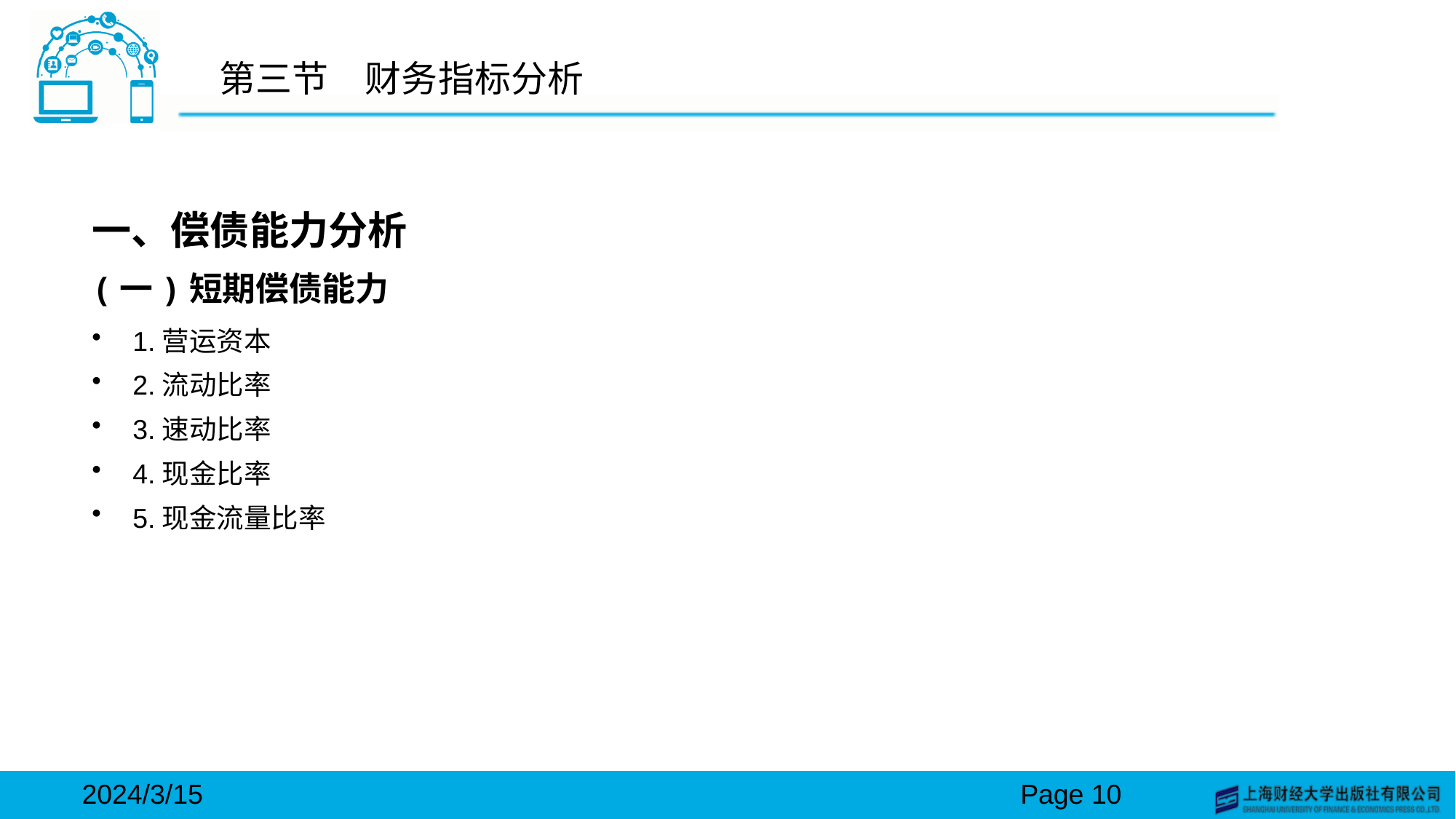

# 第三节　财务指标分析
一、偿债能力分析
(一)短期偿债能力
1.营运资本
2.流动比率
3.速动比率
4.现金比率
5.现金流量比率

2024/3/15
Page 10